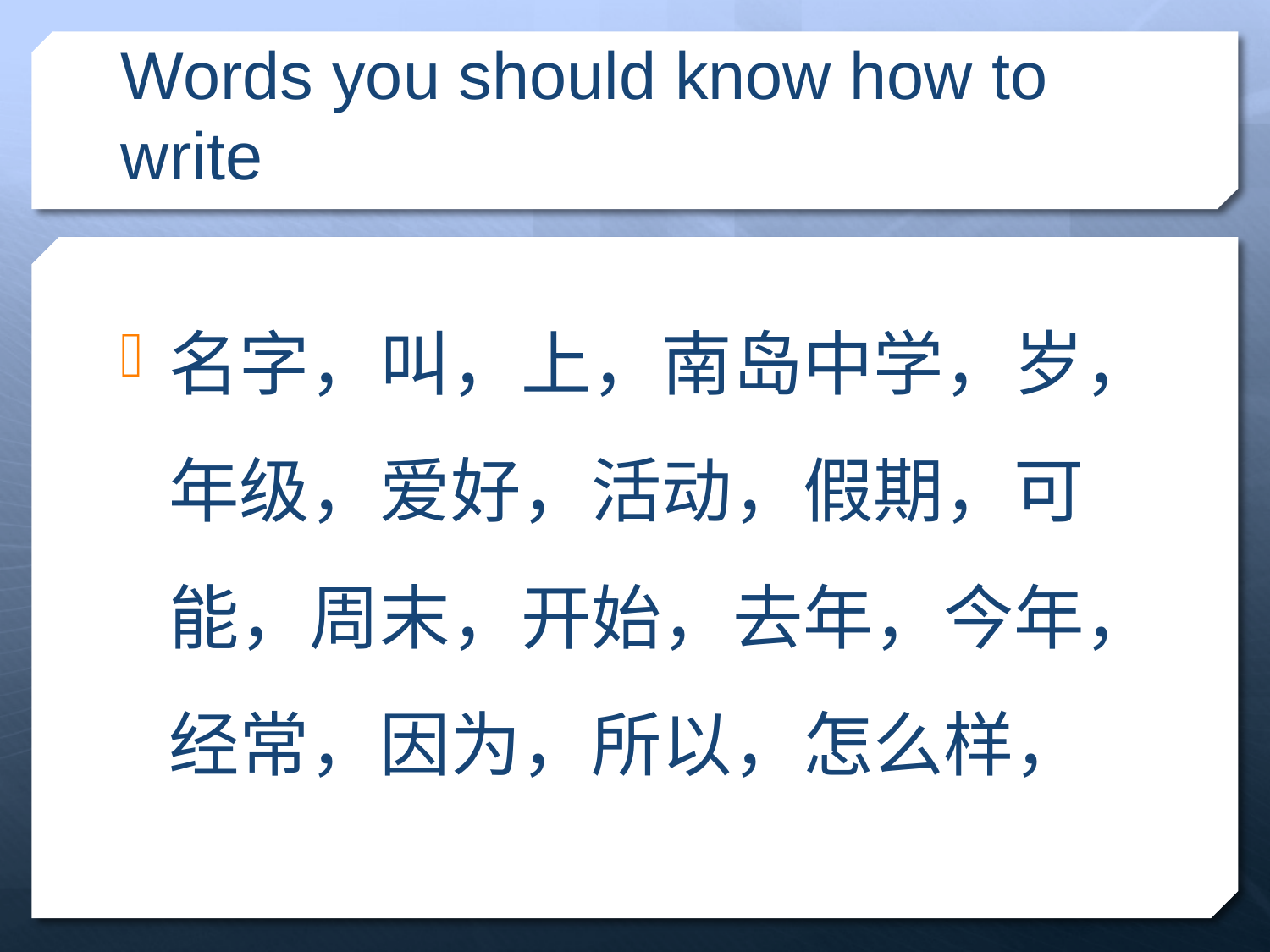

# Words you should know how to write
名字，叫，上，南岛中学，岁，年级，爱好，活动，假期，可能，周末，开始，去年，今年，经常，因为，所以，怎么样，